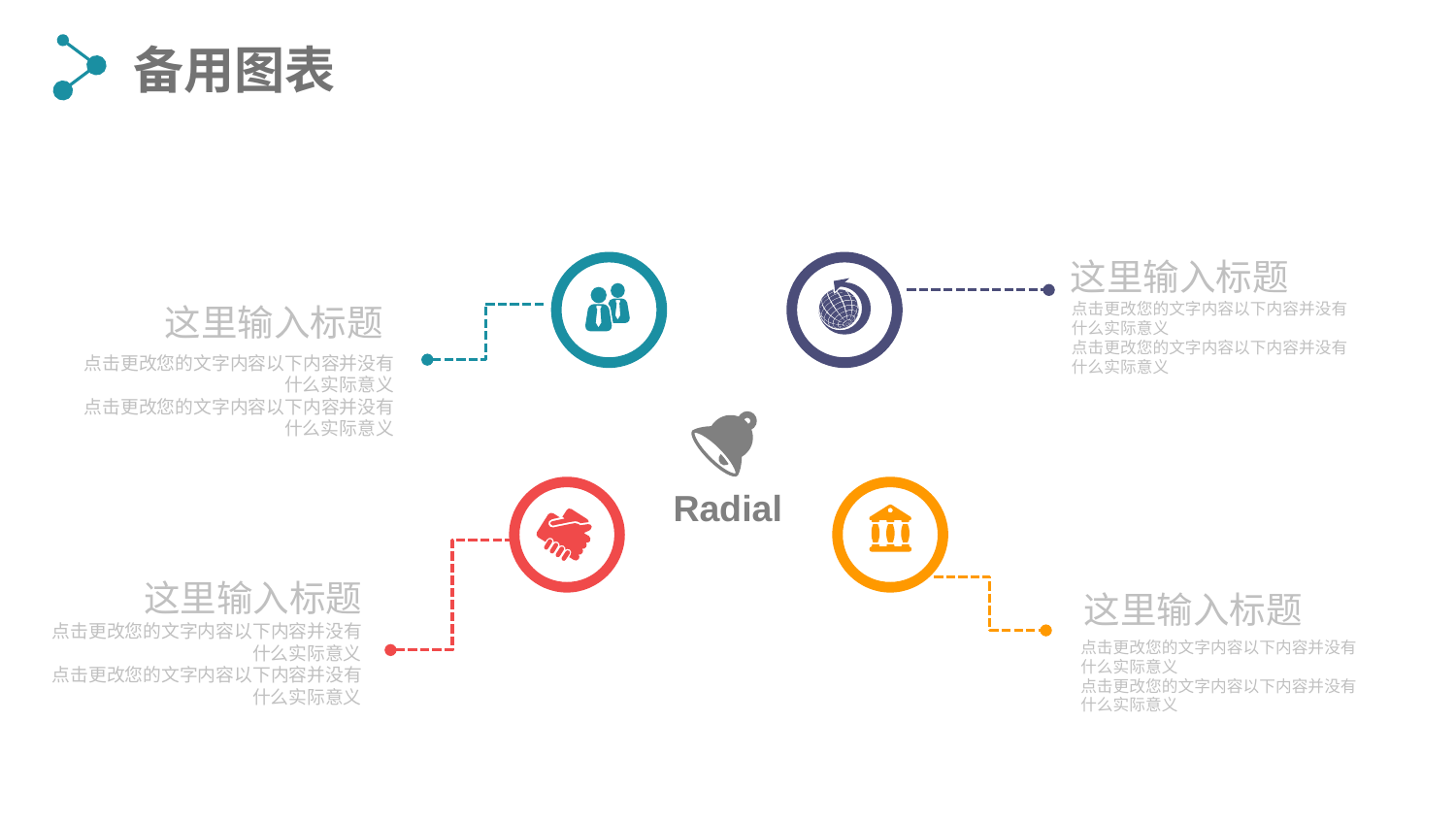

备用图表
这里输入标题

点击更改您的文字内容以下内容并没有什么实际意义
点击更改您的文字内容以下内容并没有什么实际意义

这里输入标题
点击更改您的文字内容以下内容并没有什么实际意义
点击更改您的文字内容以下内容并没有什么实际意义

Radial

这里输入标题

这里输入标题
点击更改您的文字内容以下内容并没有什么实际意义
点击更改您的文字内容以下内容并没有什么实际意义

点击更改您的文字内容以下内容并没有什么实际意义
点击更改您的文字内容以下内容并没有什么实际意义